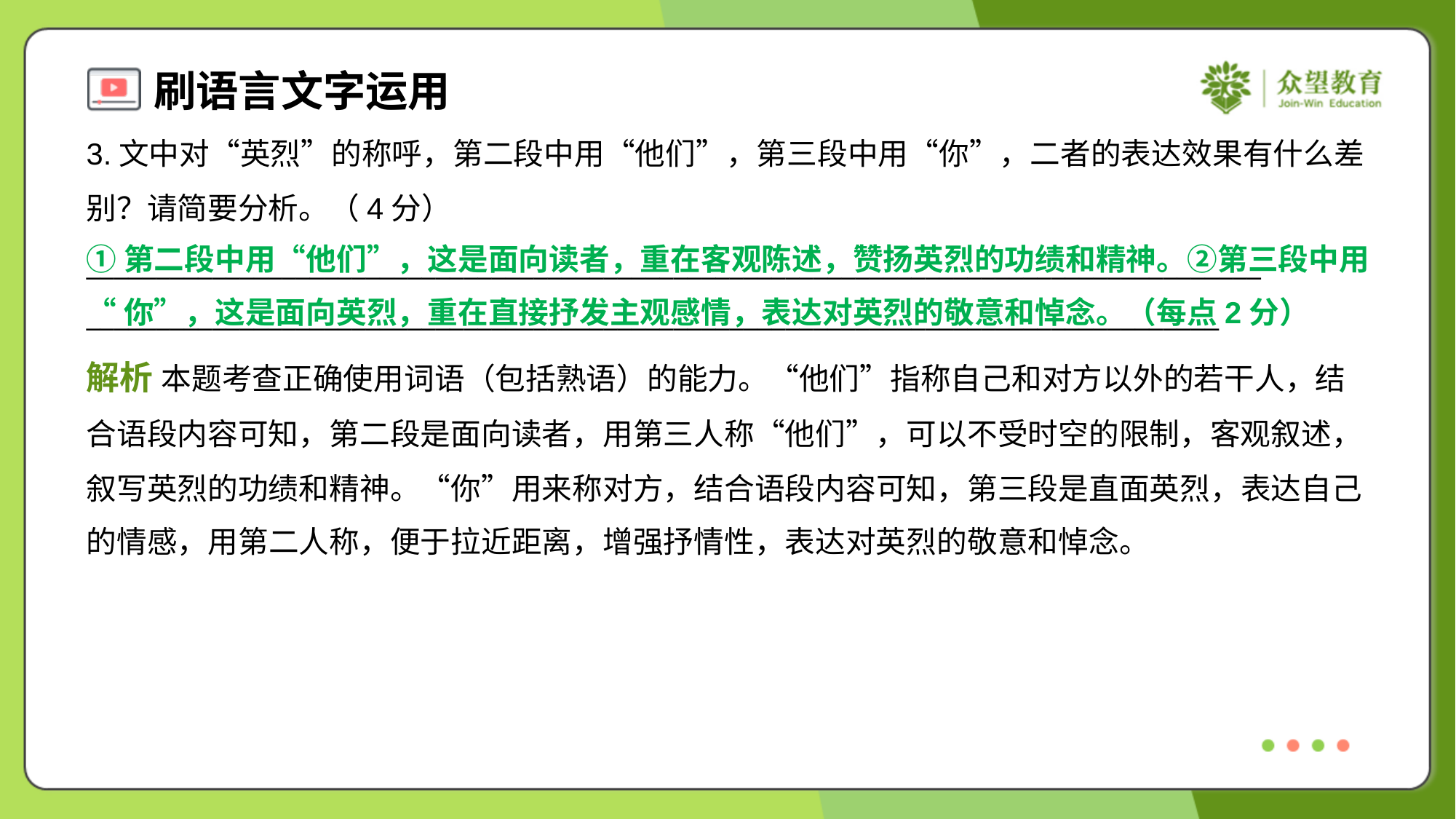

3.文中对“英烈”的称呼，第二段中用“他们”，第三段中用“你”，二者的表达效果有什么差
别？请简要分析。（4分）
____________________________________________________________________________________
_________________________________________________________________________________
①第二段中用“他们”，这是面向读者，重在客观陈述，赞扬英烈的功绩和精神。②第三段中用
“你”，这是面向英烈，重在直接抒发主观感情，表达对英烈的敬意和悼念。（每点2分）
解析 本题考查正确使用词语（包括熟语）的能力。“他们”指称自己和对方以外的若干人，结
合语段内容可知，第二段是面向读者，用第三人称“他们”，可以不受时空的限制，客观叙述，
叙写英烈的功绩和精神。“你”用来称对方，结合语段内容可知，第三段是直面英烈，表达自己
的情感，用第二人称，便于拉近距离，增强抒情性，表达对英烈的敬意和悼念。